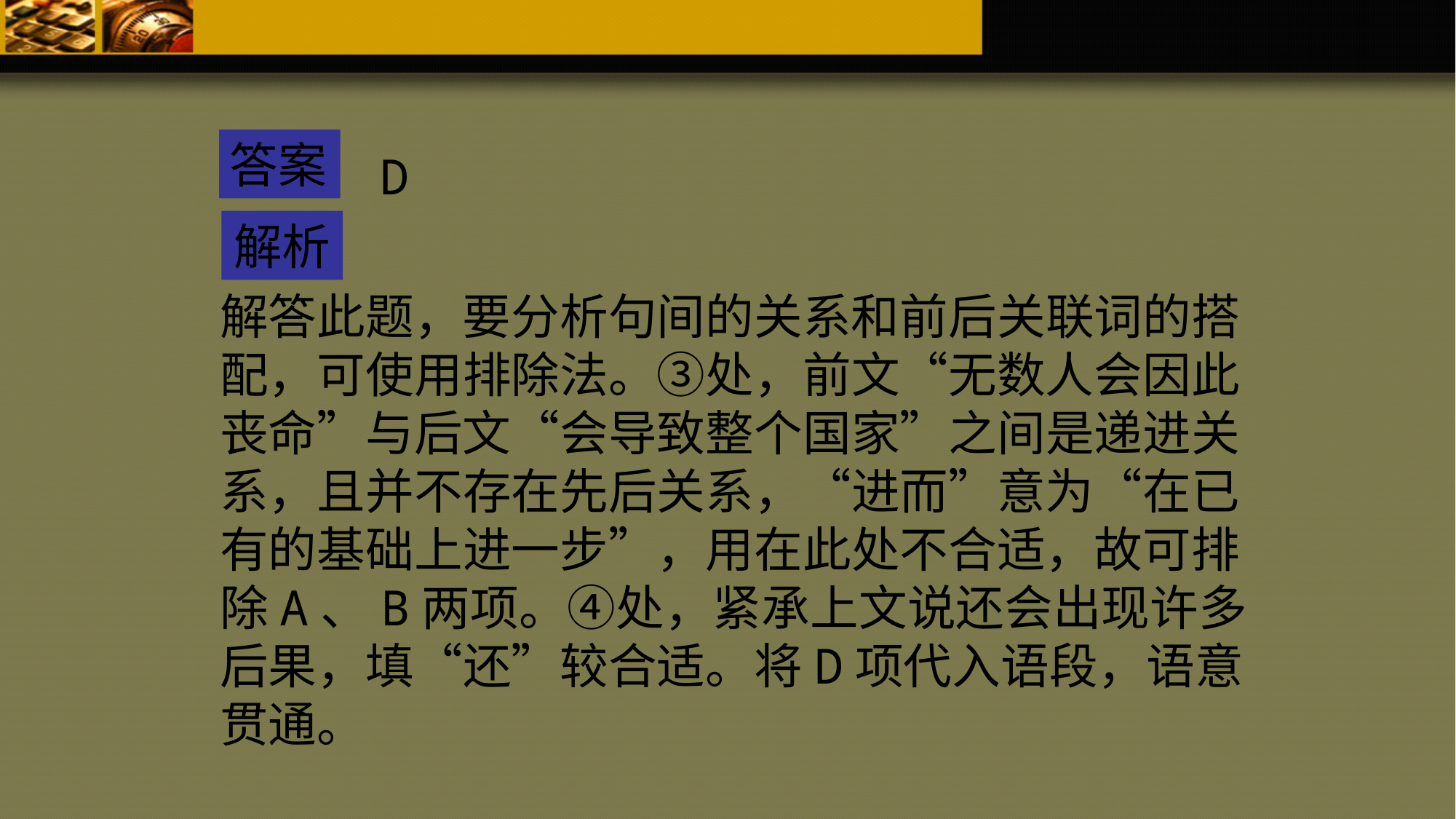

答案
D
解析
解答此题，要分析句间的关系和前后关联词的搭配，可使用排除法。③处，前文“无数人会因此丧命”与后文“会导致整个国家”之间是递进关系，且并不存在先后关系，“进而”意为“在已有的基础上进一步”，用在此处不合适，故可排除A、B两项。④处，紧承上文说还会出现许多后果，填“还”较合适。将D项代入语段，语意贯通。